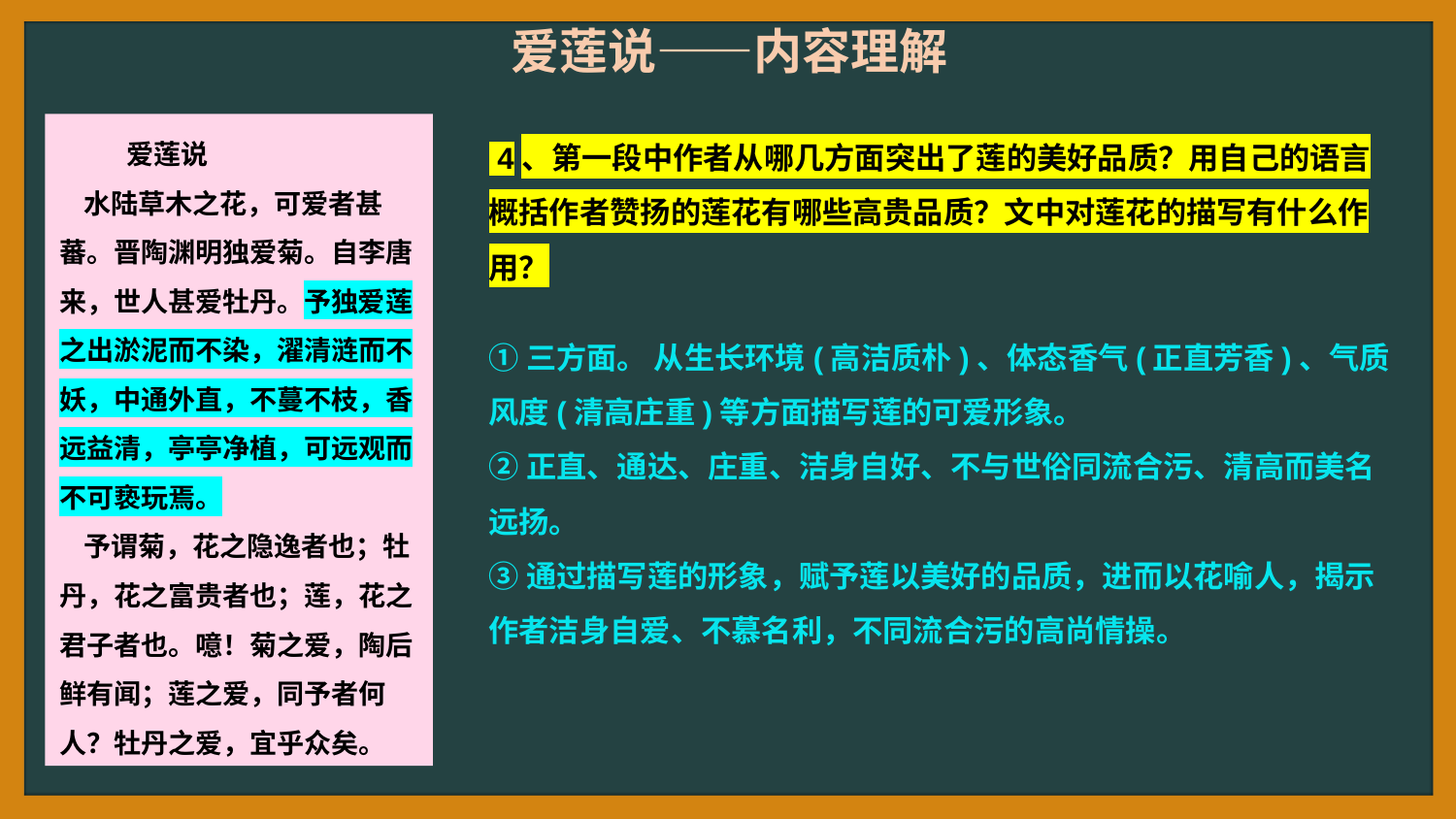

爱莲说——内容理解
          爱莲说
   水陆草木之花，可爱者甚蕃。晋陶渊明独爱菊。自李唐来，世人甚爱牡丹。予独爱莲之出淤泥而不染，濯清涟而不妖，中通外直，不蔓不枝，香远益清，亭亭净植，可远观而不可亵玩焉。
   予谓菊，花之隐逸者也；牡丹，花之富贵者也；莲，花之君子者也。噫！菊之爱，陶后鲜有闻；莲之爱，同予者何人？牡丹之爱，宜乎众矣。
 4、第一段中作者从哪几方面突出了莲的美好品质？用自己的语言概括作者赞扬的莲花有哪些高贵品质？文中对莲花的描写有什么作用？
①三方面。 从生长环境(高洁质朴)、体态香气(正直芳香)、气质风度(清高庄重)等方面描写莲的可爱形象。
②正直、通达、庄重、洁身自好、不与世俗同流合污、清高而美名远扬。
③通过描写莲的形象，赋予莲以美好的品质，进而以花喻人，揭示作者洁身自爱、不慕名利，不同流合污的高尚情操。